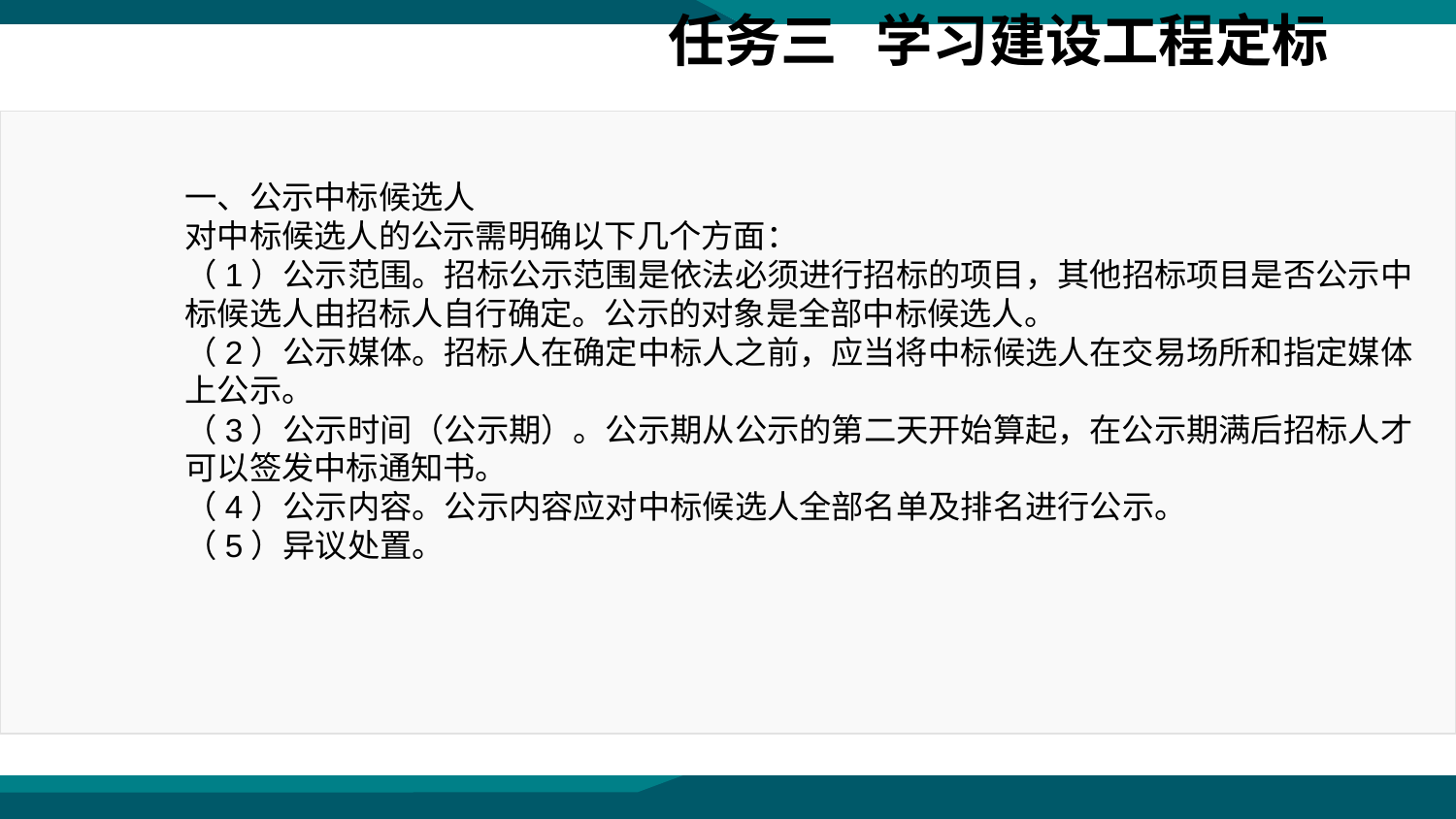

任务三   学习建设工程定标
一、公示中标候选人
对中标候选人的公示需明确以下几个方面：
（1）公示范围。招标公示范围是依法必须进行招标的项目，其他招标项目是否公示中标候选人由招标人自行确定。公示的对象是全部中标候选人。
（2）公示媒体。招标人在确定中标人之前，应当将中标候选人在交易场所和指定媒体上公示。
（3）公示时间（公示期）。公示期从公示的第二天开始算起，在公示期满后招标人才可以签发中标通知书。
（4）公示内容。公示内容应对中标候选人全部名单及排名进行公示。
（5）异议处置。